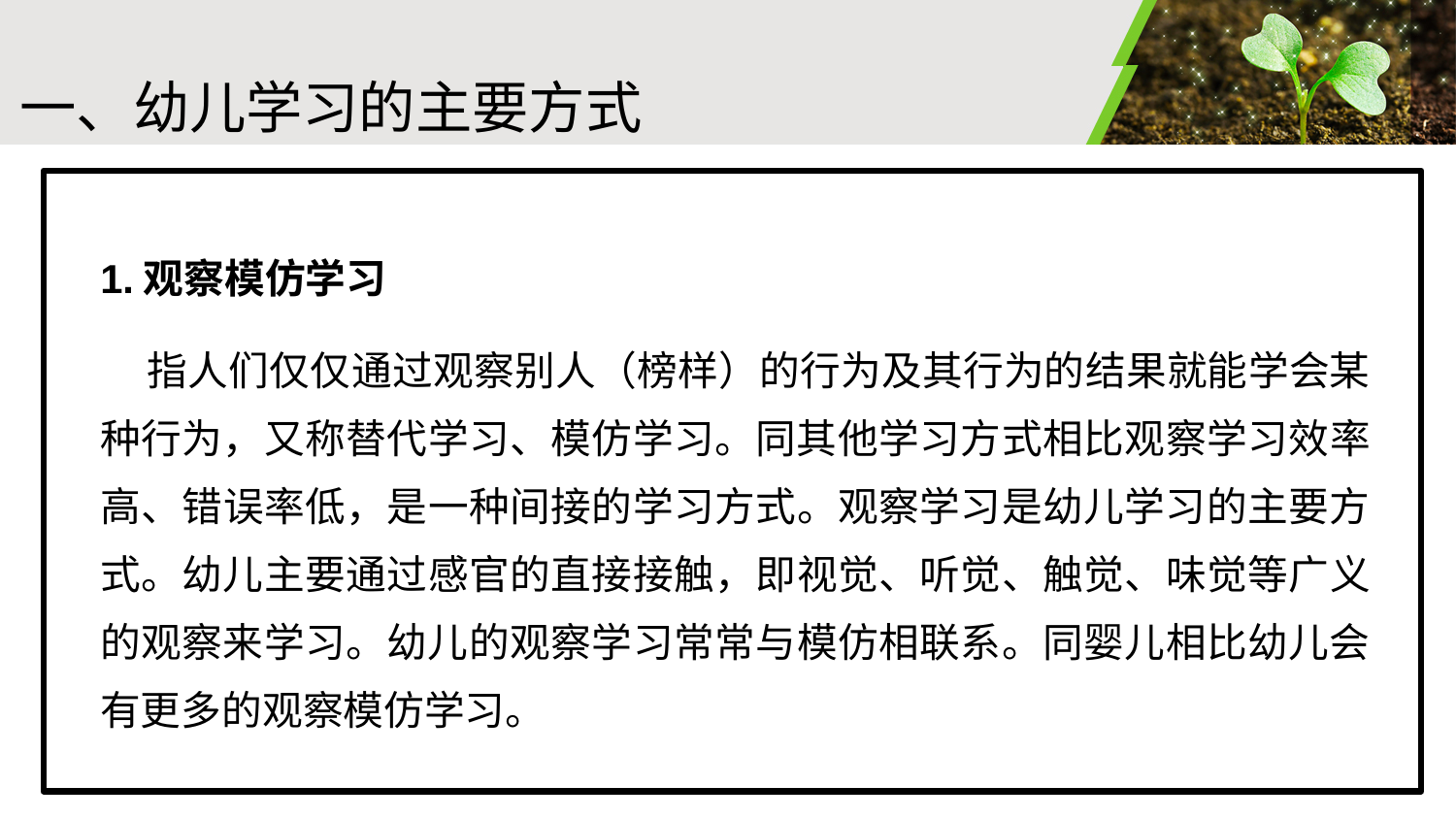

#
一、幼儿学习的主要方式

1.观察模仿学习
    指人们仅仅通过观察别人（榜样）的行为及其行为的结果就能学会某种行为，又称替代学习、模仿学习。同其他学习方式相比观察学习效率高、错误率低，是一种间接的学习方式。观察学习是幼儿学习的主要方式。幼儿主要通过感官的直接接触，即视觉、听觉、触觉、味觉等广义的观察来学习。幼儿的观察学习常常与模仿相联系。同婴儿相比幼儿会有更多的观察模仿学习。